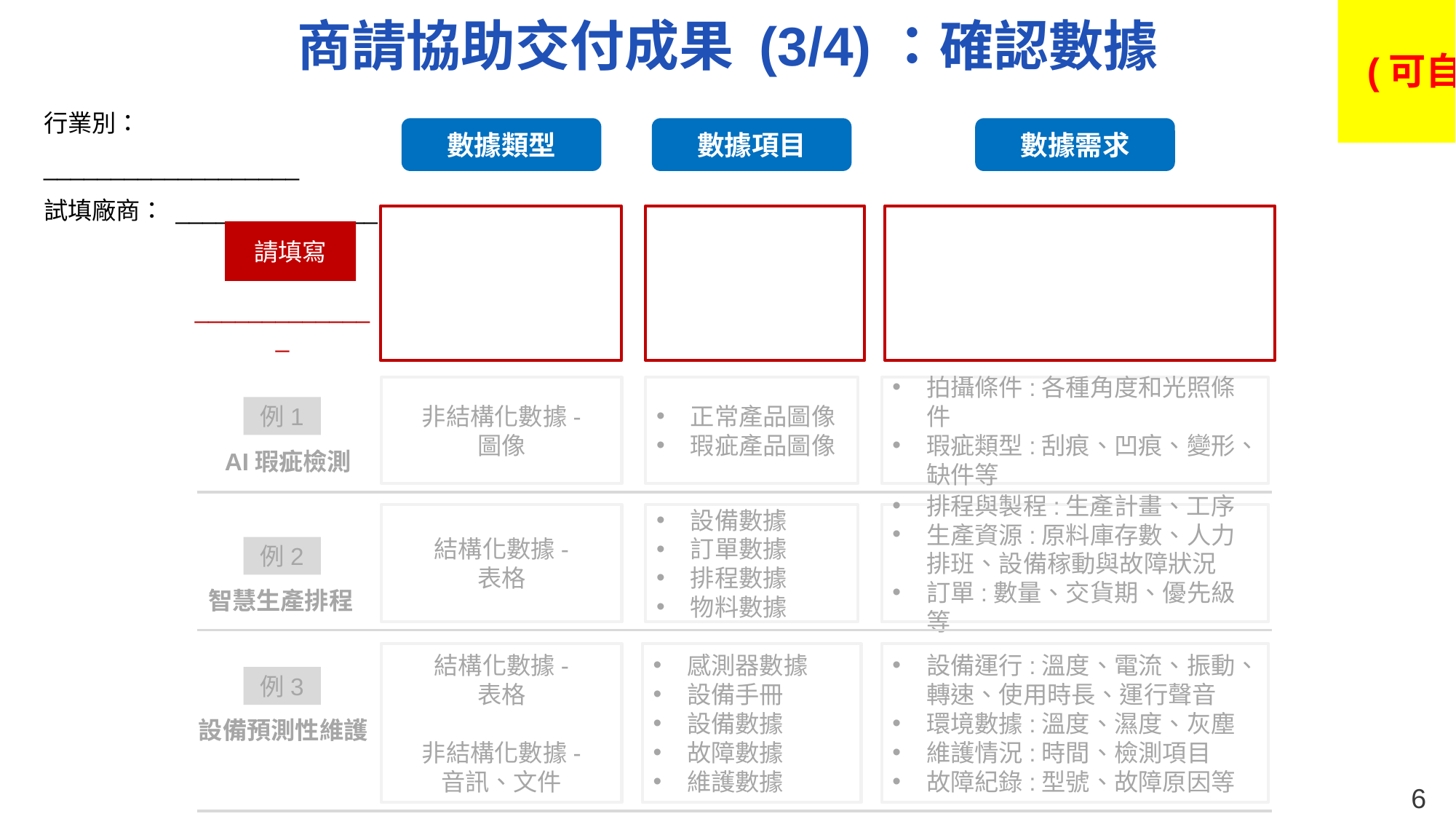

請填寫本頁
(可自行增列,但請勿修改格式)
商請協助交付成果 (3/4)：確認數據
行業別：___________________
試填廠商： _______________
數據類型
數據項目
數據需求

請填寫
______________
非結構化數據-
圖像
正常產品圖像
瑕疵產品圖像
拍攝條件:各種角度和光照條件
瑕疵類型:刮痕、凹痕、變形、缺件等
例1
AI瑕疵檢測
結構化數據-
表格
設備數據
訂單數據
排程數據
物料數據
排程與製程:生產計畫、工序
生產資源:原料庫存數、人力排班、設備稼動與故障狀況
訂單:數量、交貨期、優先級等
例2
智慧生產排程
結構化數據-
表格

非結構化數據-
音訊、文件
感測器數據
設備手冊
設備數據
故障數據
維護數據
設備運行:溫度、電流、振動、轉速、使用時長、運行聲音
環境數據:溫度、濕度、灰塵
維護情況:時間、檢測項目
故障紀錄:型號、故障原因等
例3
設備預測性維護
6